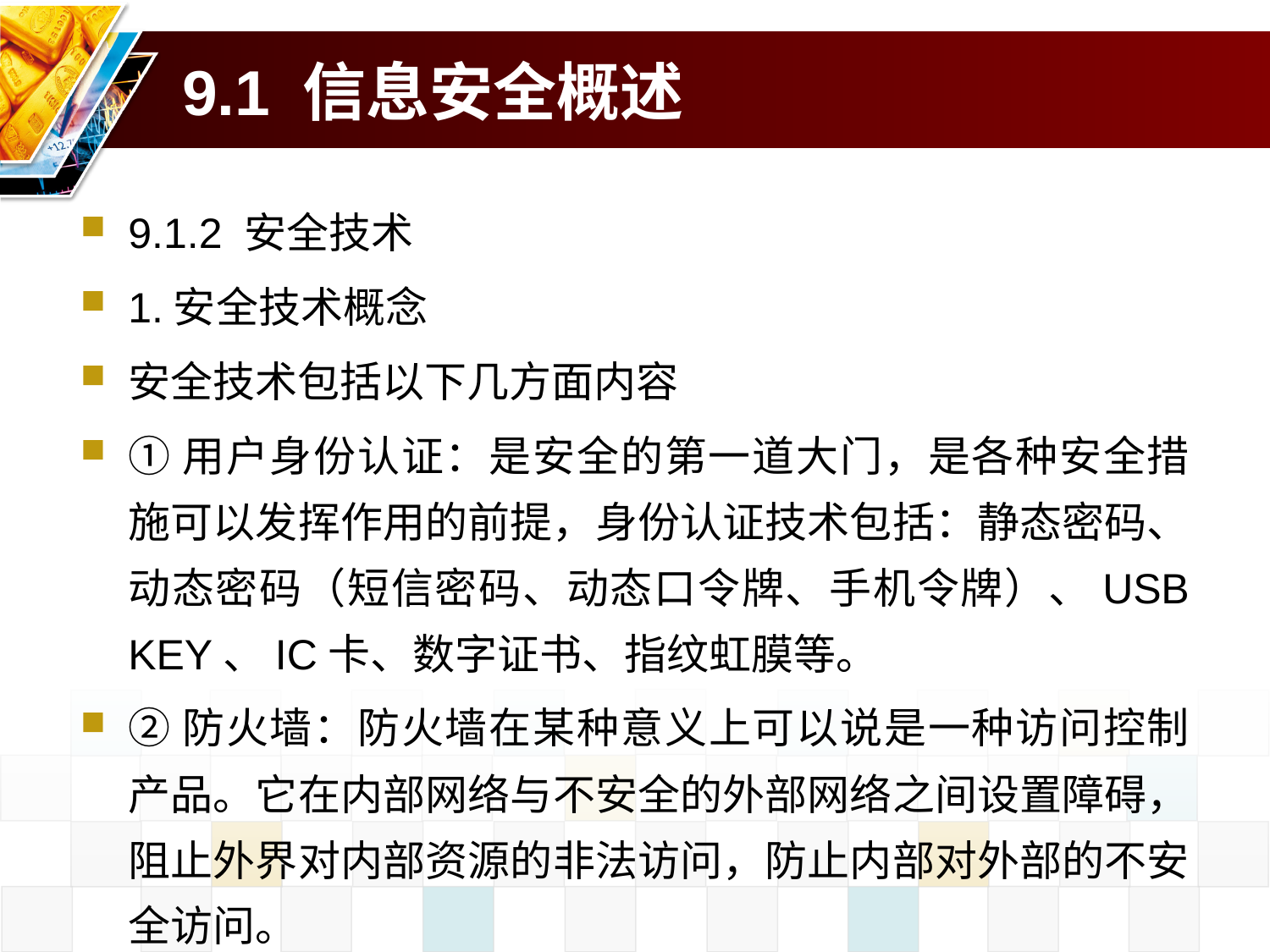

# 9.1 信息安全概述
9.1.2 安全技术
1.安全技术概念
安全技术包括以下几方面内容
①用户身份认证：是安全的第一道大门，是各种安全措施可以发挥作用的前提，身份认证技术包括：静态密码、动态密码（短信密码、动态口令牌、手机令牌）、USB KEY、IC卡、数字证书、指纹虹膜等。
②防火墙：防火墙在某种意义上可以说是一种访问控制产品。它在内部网络与不安全的外部网络之间设置障碍，阻止外界对内部资源的非法访问，防止内部对外部的不安全访问。
④虚拟专用网(VPN)：虚拟专用网（VPN）是在公共数据网络上，通过采用数据加密技术和访问控制技术，实现两个或多个可信内部网之间的互联。VPN的构筑通常都要求采用具有加密功能的路由器或防火墙，以实现数据在公共信道上的可信传递。
⑤安全服务器：安全服务器主要针对一个局域网内部信息存储、传输的安全保密问题，其实现功能包括对局域网资源的管理和控制，对局域网内用户的管理，以及局域网中所有安全相关事件的审计和跟踪。
⑥电子签证机构--CA和PKI产品：电子签证机构（CA）作为通信的第三方，为各种服务提供可信任的认证服务。CA可向用户发行电子签证证书，为用户提供成员身份验证和密钥管理等功能。PKI产品可以提供更多的功能和更好的服务，将成为所有应用的计算基础结构的核心部件。
⑦安全管理中心：由于网上的安全产品较多，且分布在不同的位置，这就需要建立一套集中管理的机制和设备，即安全管理中心。它用来给各网络安全设备分发密钥，监控网络安全设备的运行状态，负责收集网络安全设备的审计信息等。
⑧入侵检测系统（IDS）：入侵检测，作为传统保护机制（比如访问控制，身份识别等）的有效补充，形成了信息系统中不可或缺的反馈链。
⑨入侵防御系统（IPS）：入侵防御，入侵防御系统作为IDS很好的补充，是信息安全发展过程中占据重要位置的计算机网络硬件。
⑩安全数据库：由于大量的信息存储在计算机数据库内，有些信息是有价值的，也是敏感的，需要保护。安全数据库可以确保数据库的完整性、可靠性、有效性、机密性、可审计性及存取控制与用户身份识别等。
⑤不可抵赖性：建立有效的责任机制，防止用户否认其行为，这一点在电子支付中是极其重要的。
⑥可控制性：对信息的传播及内容具有控制能力。
⑦可审查性：对出现的网络安全问题提供调查的依据和手段。